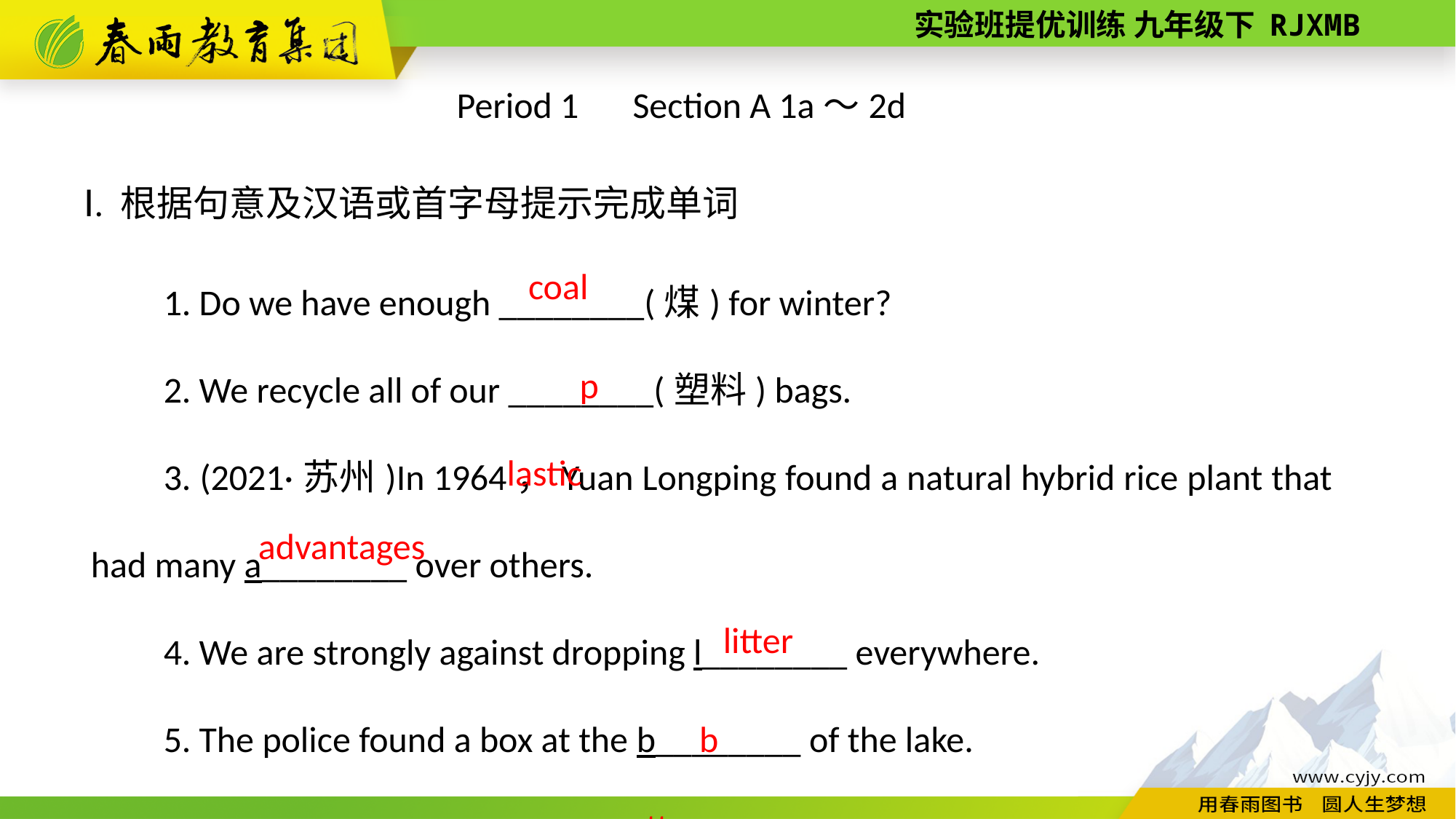

Period 1　Section A 1a～2d
Ⅰ. 根据句意及汉语或首字母提示完成单词
1. Do we have enough ________(煤) for winter?
2. We recycle all of our ________(塑料) bags.
3. (2021·苏州)In 1964，Yuan Longping found a natural hybrid rice plant that had many a________ over others.
4. We are strongly against dropping l________ everywhere.
5. The police found a box at the b________ of the lake.
 coal
plastic
advantages
litter
bottom